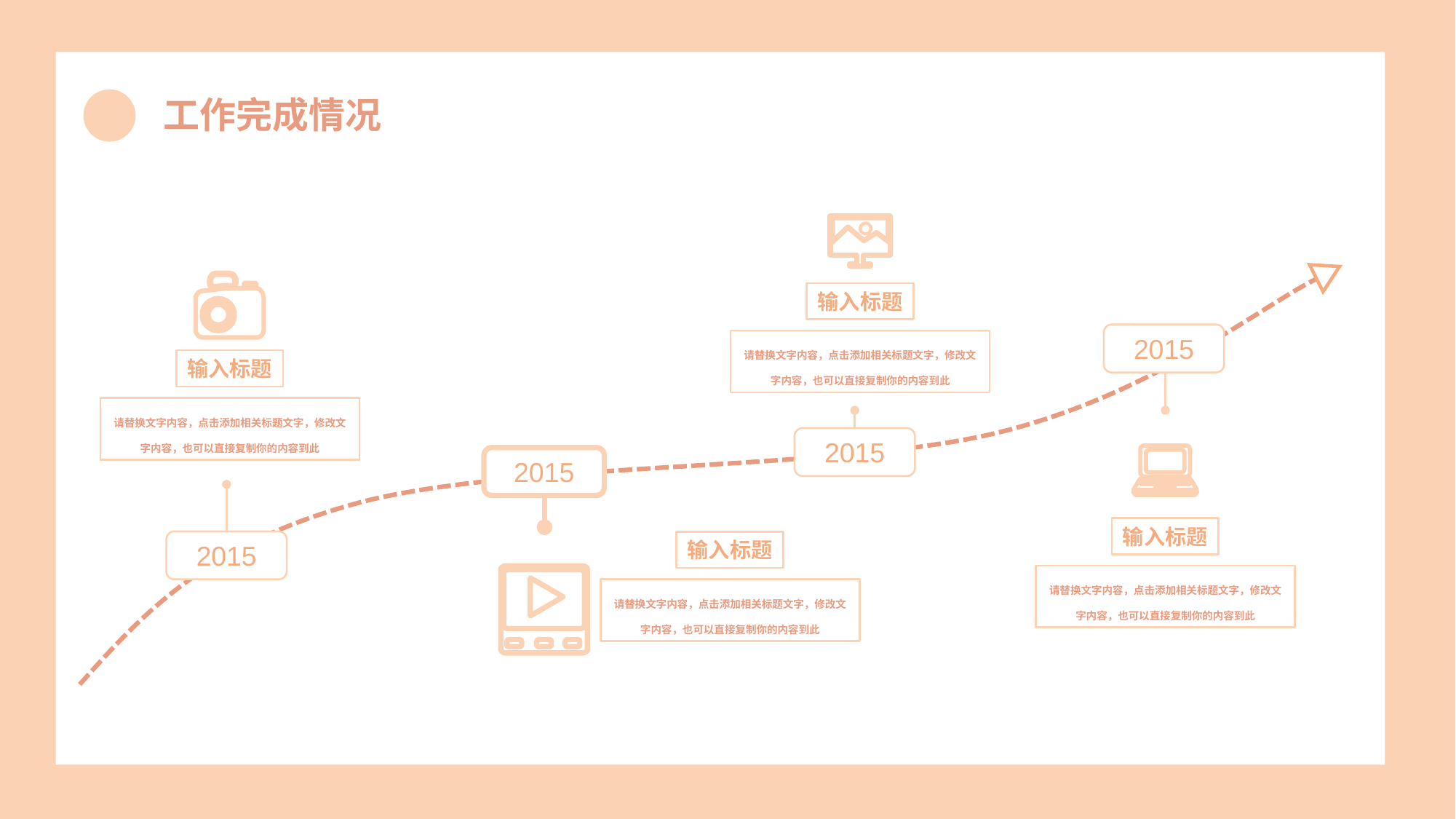

工作完成情况

2015

输入标题
2015

请替换文字内容，点击添加相关标题文字，修改文字内容，也可以直接复制你的内容到此
输入标题
请替换文字内容，点击添加相关标题文字，修改文字内容，也可以直接复制你的内容到此
2015

输入标题
2015
输入标题
请替换文字内容，点击添加相关标题文字，修改文字内容，也可以直接复制你的内容到此
请替换文字内容，点击添加相关标题文字，修改文字内容，也可以直接复制你的内容到此